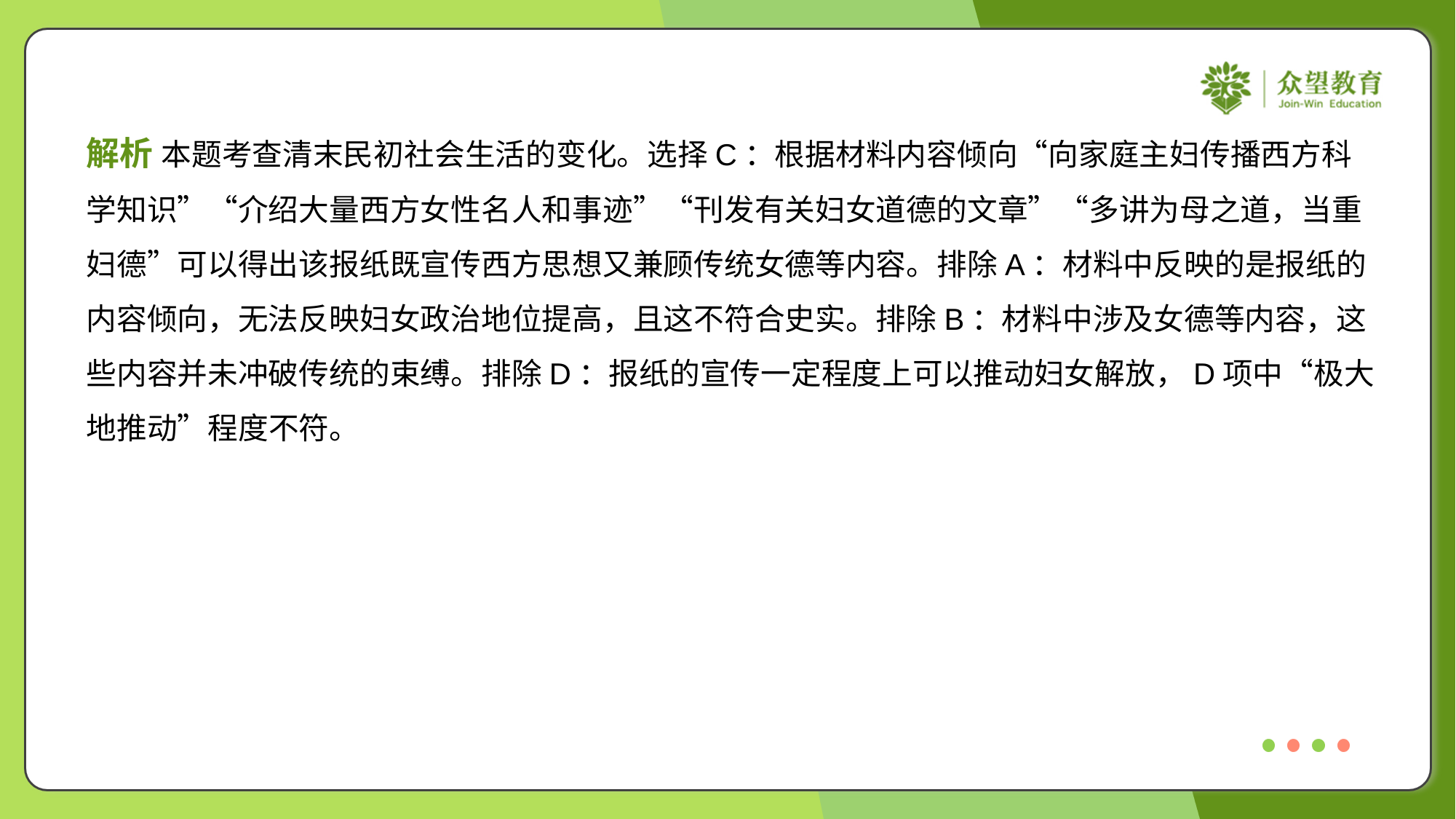

解析 本题考查清末民初社会生活的变化。选择C：根据材料内容倾向“向家庭主妇传播西方科
学知识”“介绍大量西方女性名人和事迹”“刊发有关妇女道德的文章”“多讲为母之道，当重
妇德”可以得出该报纸既宣传西方思想又兼顾传统女德等内容。排除A：材料中反映的是报纸的
内容倾向，无法反映妇女政治地位提高，且这不符合史实。排除B：材料中涉及女德等内容，这
些内容并未冲破传统的束缚。排除D：报纸的宣传一定程度上可以推动妇女解放，D项中“极大
地推动”程度不符。